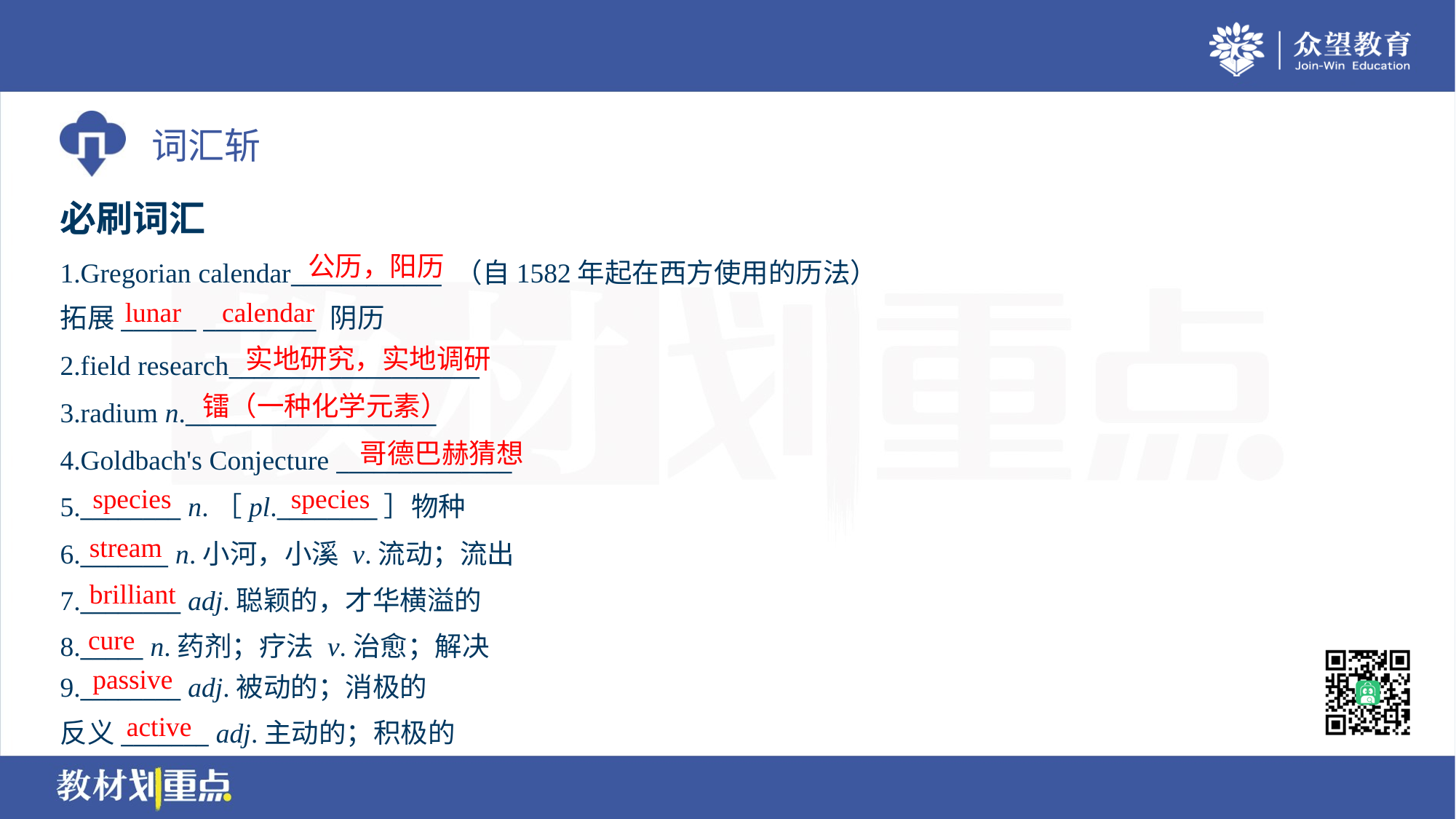

必刷词汇
公历，阳历
1.Gregorian calendar____________ （自1582年起在西方使用的历法）
拓展______ _________ 阴历
lunar
calendar
实地研究，实地调研
2.field research____________________
3.radium n.____________________
4.Goldbach's Conjecture ______________
5.________ n.［pl.________］物种
6._______ n.小河，小溪 v.流动；流出
7.________ adj.聪颖的，才华横溢的
8._____ n.药剂；疗法 v.治愈；解决
镭（一种化学元素）
哥德巴赫猜想
species
species
stream
brilliant
cure
passive
9.________ adj.被动的；消极的
反义_______ adj.主动的；积极的
active